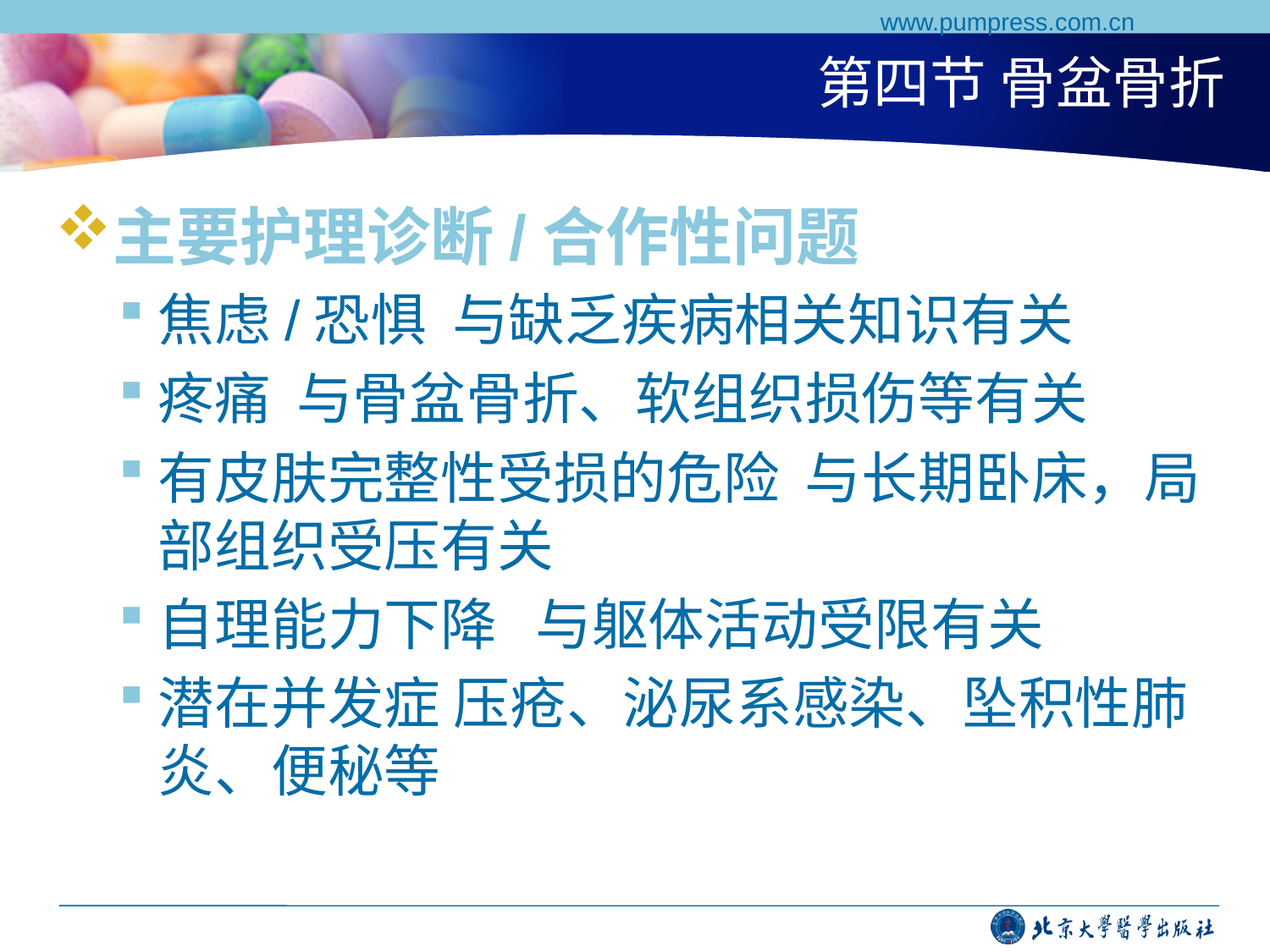

www.pumpress.com.cn
# 第四节 骨盆骨折
主要护理诊断/合作性问题
焦虑/恐惧  与缺乏疾病相关知识有关
疼痛  与骨盆骨折、软组织损伤等有关
有皮肤完整性受损的危险  与长期卧床，局部组织受压有关
自理能力下降   与躯体活动受限有关
潜在并发症 压疮、泌尿系感染、坠积性肺炎、便秘等